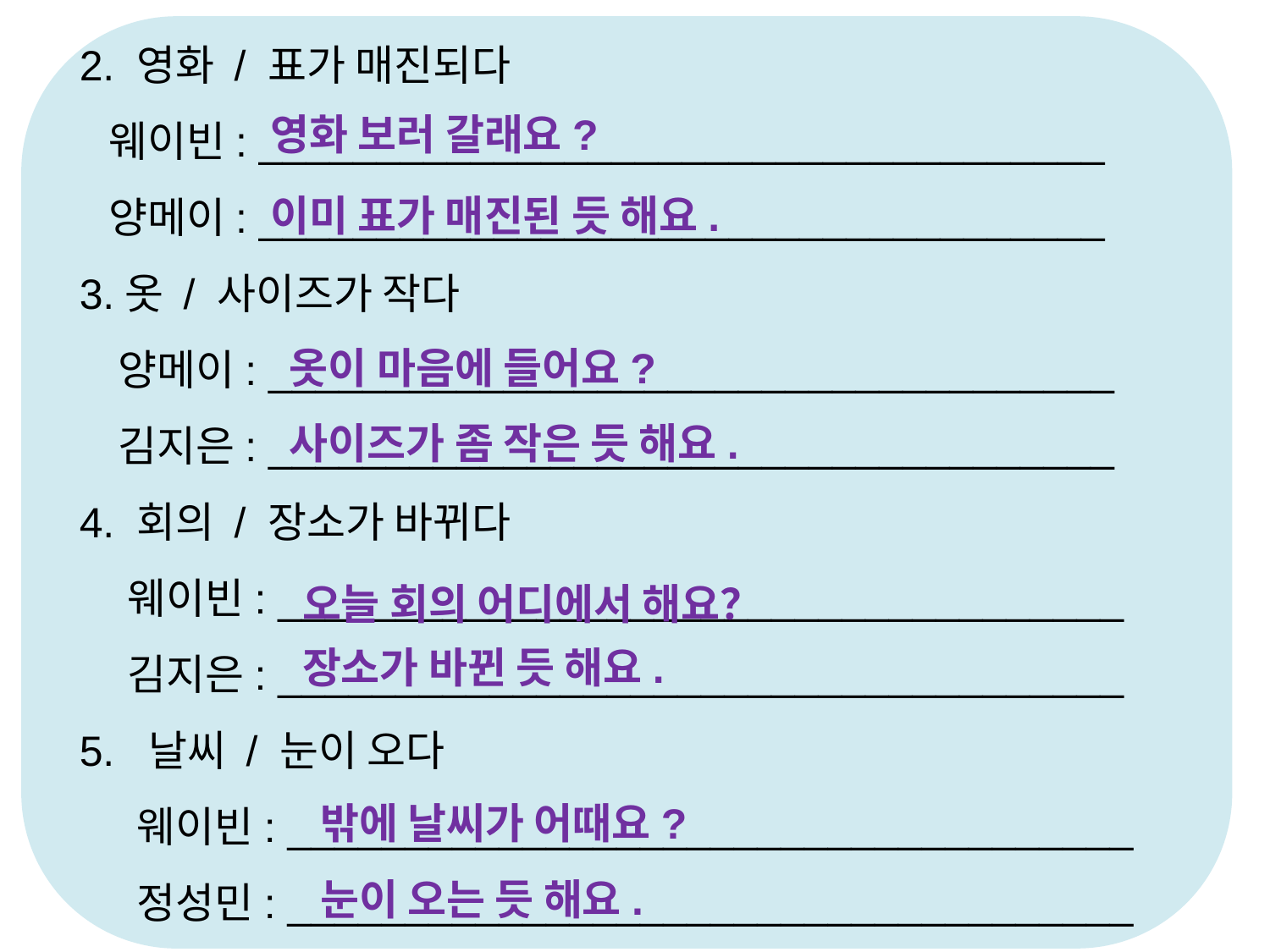

2. 영화 / 표가 매진되다
  웨이빈: ____________________________________
  양메이: ____________________________________
3.옷 / 사이즈가 작다
   양메이: ____________________________________
   김지은: ____________________________________
4. 회의 / 장소가 바뀌다
    웨이빈: ____________________________________
    김지은: ____________________________________
5.  날씨 / 눈이 오다
     웨이빈: ____________________________________
     정성민: ____________________________________

영화 보러 갈래요?
이미 표가 매진된 듯 해요.
옷이 마음에 들어요?
사이즈가 좀 작은 듯 해요.
오늘 회의 어디에서 해요？
장소가 바뀐 듯 해요.
밖에 날씨가 어때요?
눈이 오는 듯 해요.